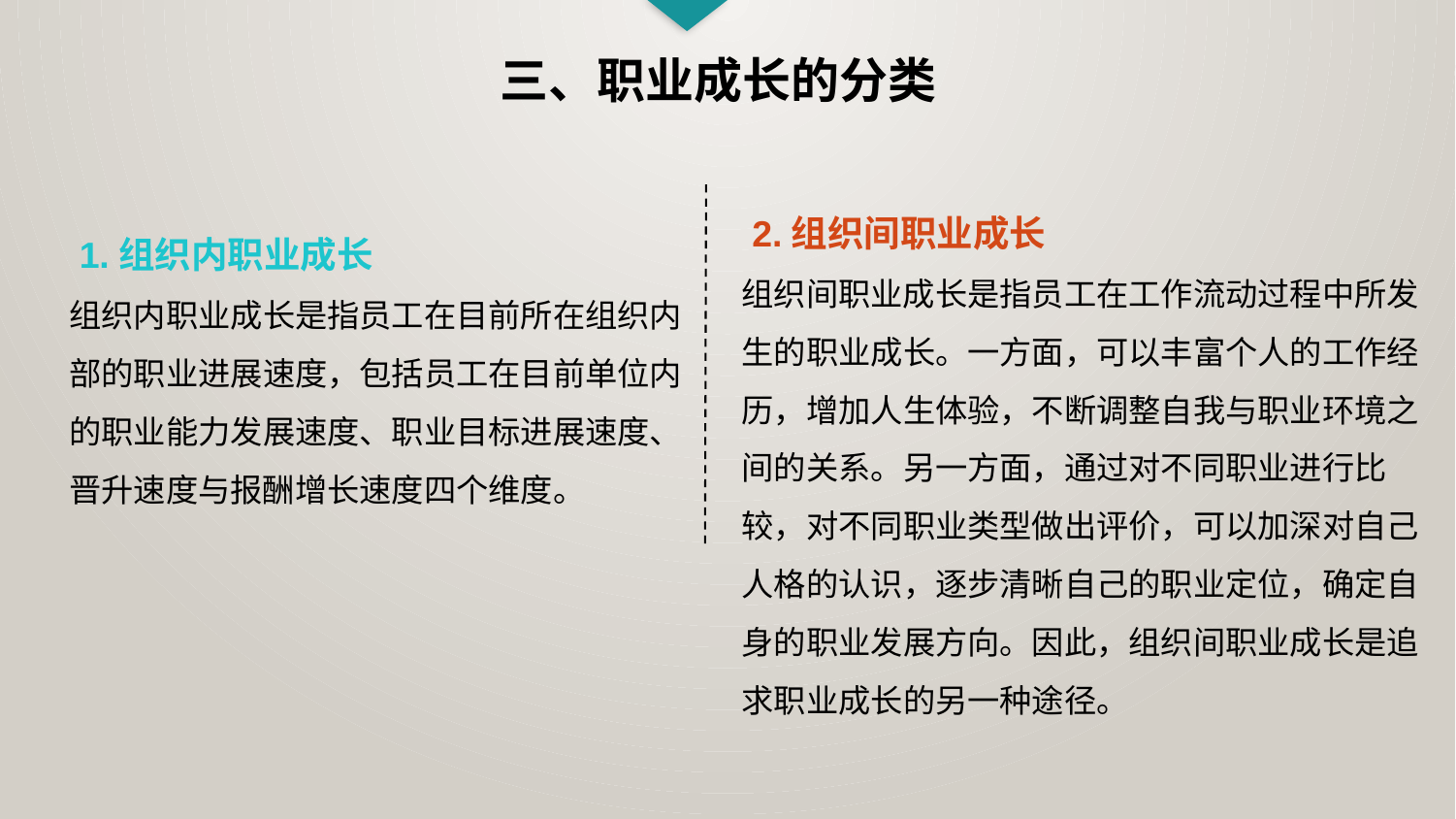

三、职业成长的分类
 2.组织间职业成长
组织间职业成长是指员工在工作流动过程中所发生的职业成长。一方面，可以丰富个人的工作经历，增加人生体验，不断调整自我与职业环境之间的关系。另一方面，通过对不同职业进行比较，对不同职业类型做出评价，可以加深对自己人格的认识，逐步清晰自己的职业定位，确定自身的职业发展方向。因此，组织间职业成长是追求职业成长的另一种途径。
 1.组织内职业成长
组织内职业成长是指员工在目前所在组织内部的职业进展速度，包括员工在目前单位内的职业能力发展速度、职业目标进展速度、晋升速度与报酬增长速度四个维度。
53